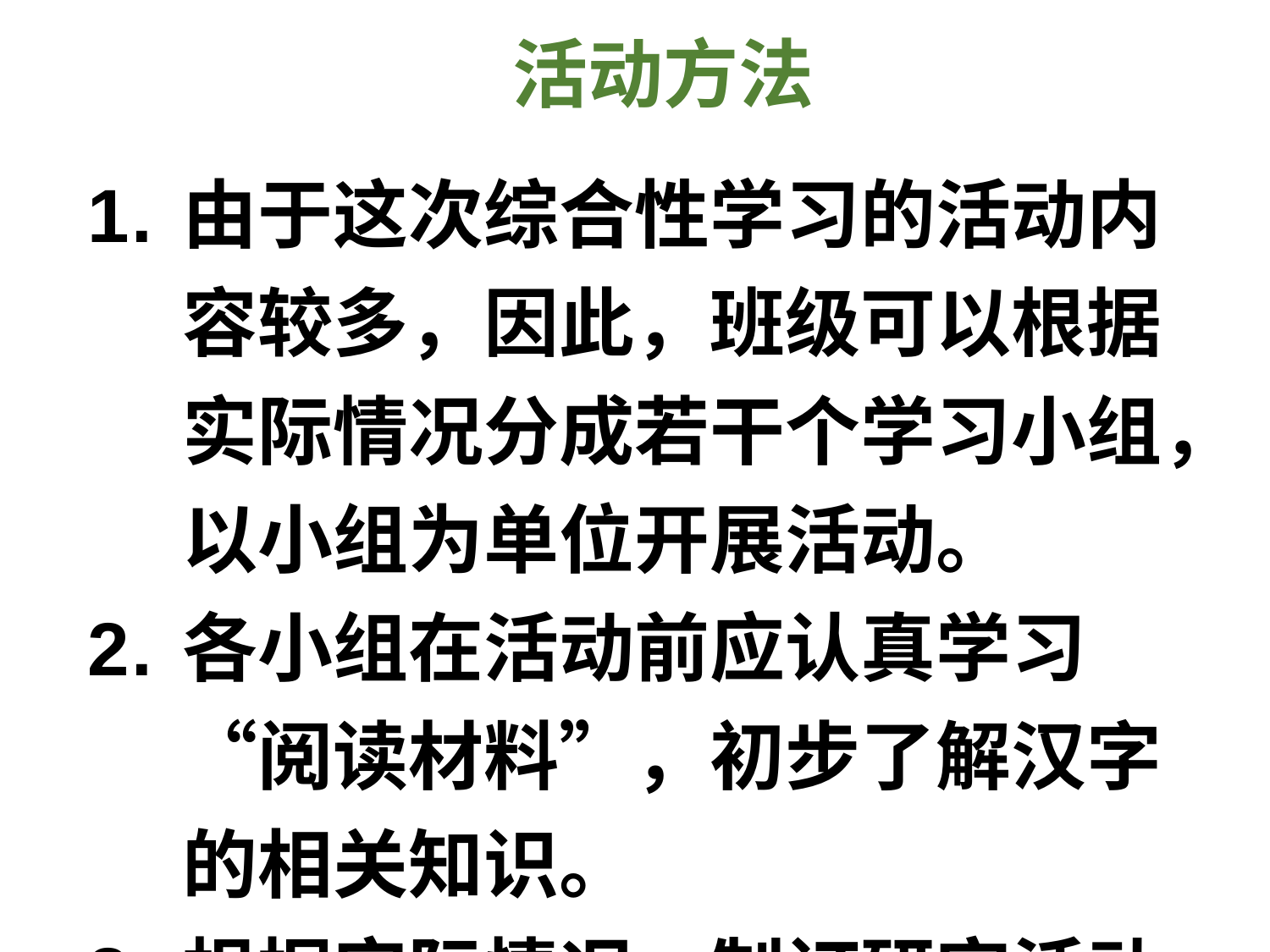

活动方法
由于这次综合性学习的活动内容较多，因此，班级可以根据实际情况分成若干个学习小组，以小组为单位开展活动。
各小组在活动前应认真学习“阅读材料”，初步了解汉字的相关知识。
根据实际情况，制订研究活动计划，做好人员分工。